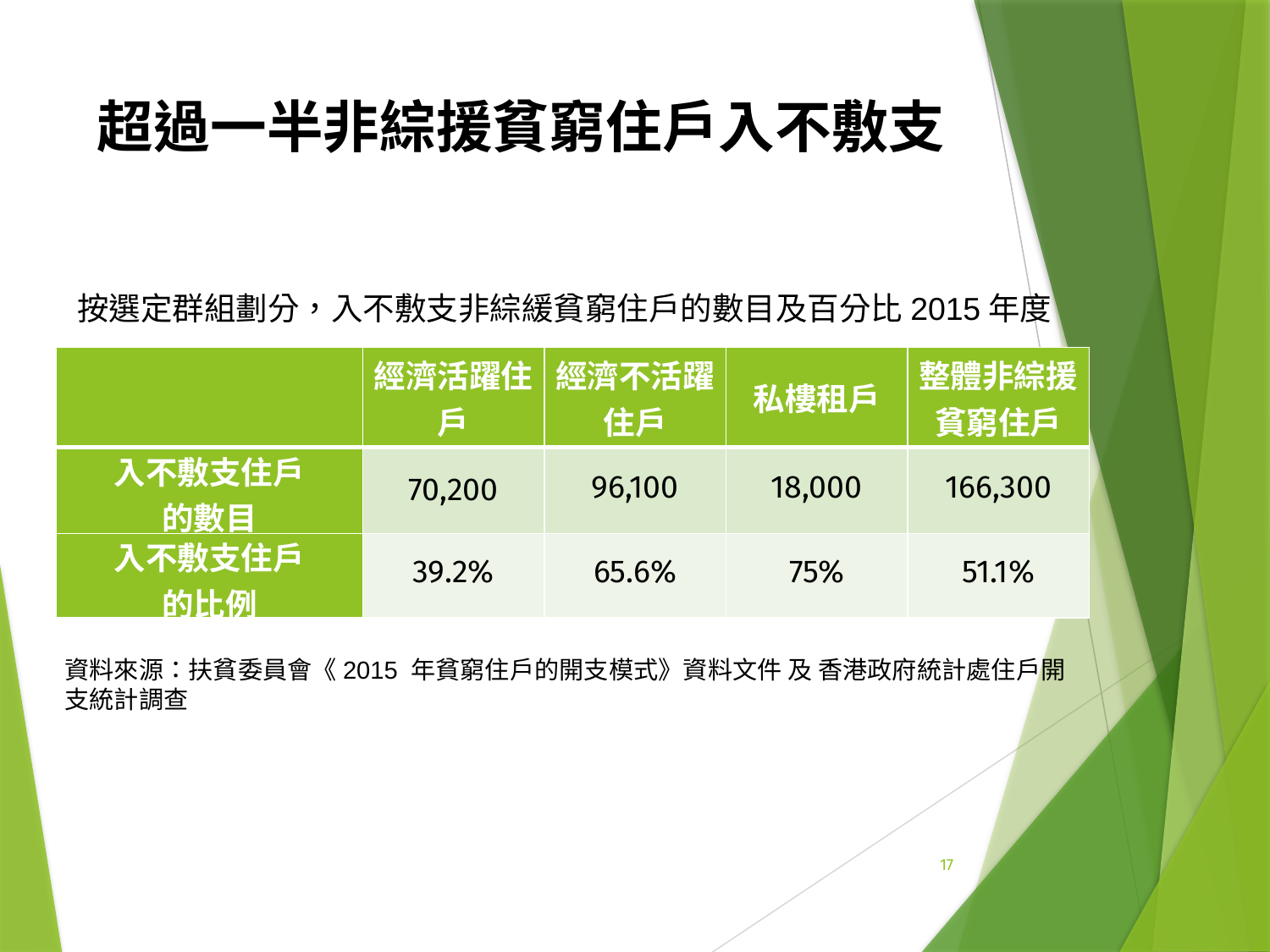

# 超過一半非綜援貧窮住戶入不敷支
按選定群組劃分，入不敷支非綜緩貧窮住戶的數目及百分比2015年度
|  | 經濟活躍住戶 | 經濟不活躍住戶 | 私樓租戶 | 整體非綜援貧窮住戶 |
| --- | --- | --- | --- | --- |
| 入不敷支住戶 的數目 | 70,200 | 96,100 | 18,000 | 166,300 |
| 入不敷支住戶 的比例 | 39.2% | 65.6% | 75% | 51.1% |
資料來源：扶貧委員會《2015 年貧窮住戶的開支模式》資料文件 及 香港政府統計處住戶開支統計調查
17